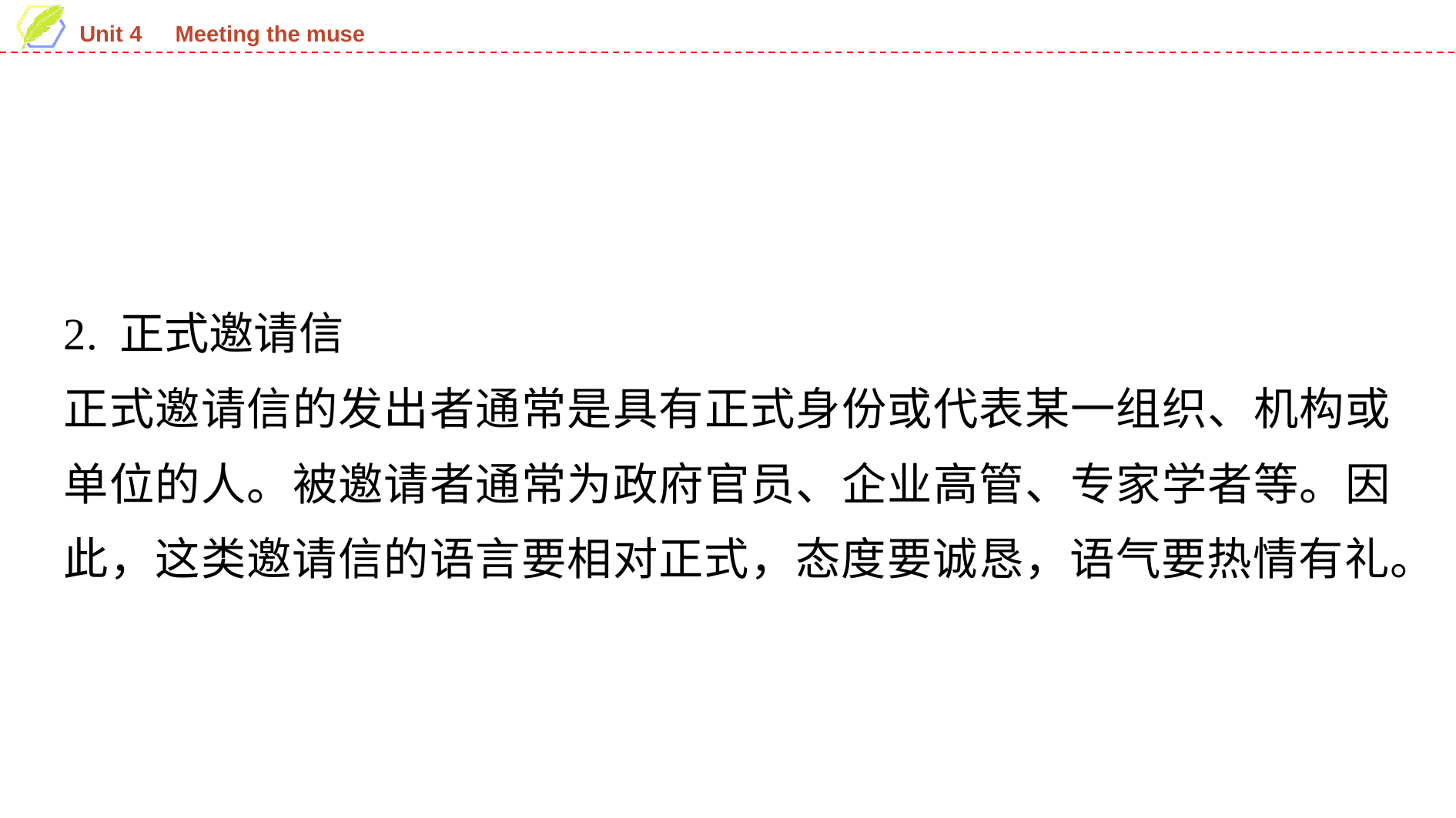

2. 正式邀请信
正式邀请信的发出者通常是具有正式身份或代表某一组织、机构或单位的人。被邀请者通常为政府官员、企业高管、专家学者等。因此，这类邀请信的语言要相对正式，态度要诚恳，语气要热情有礼。